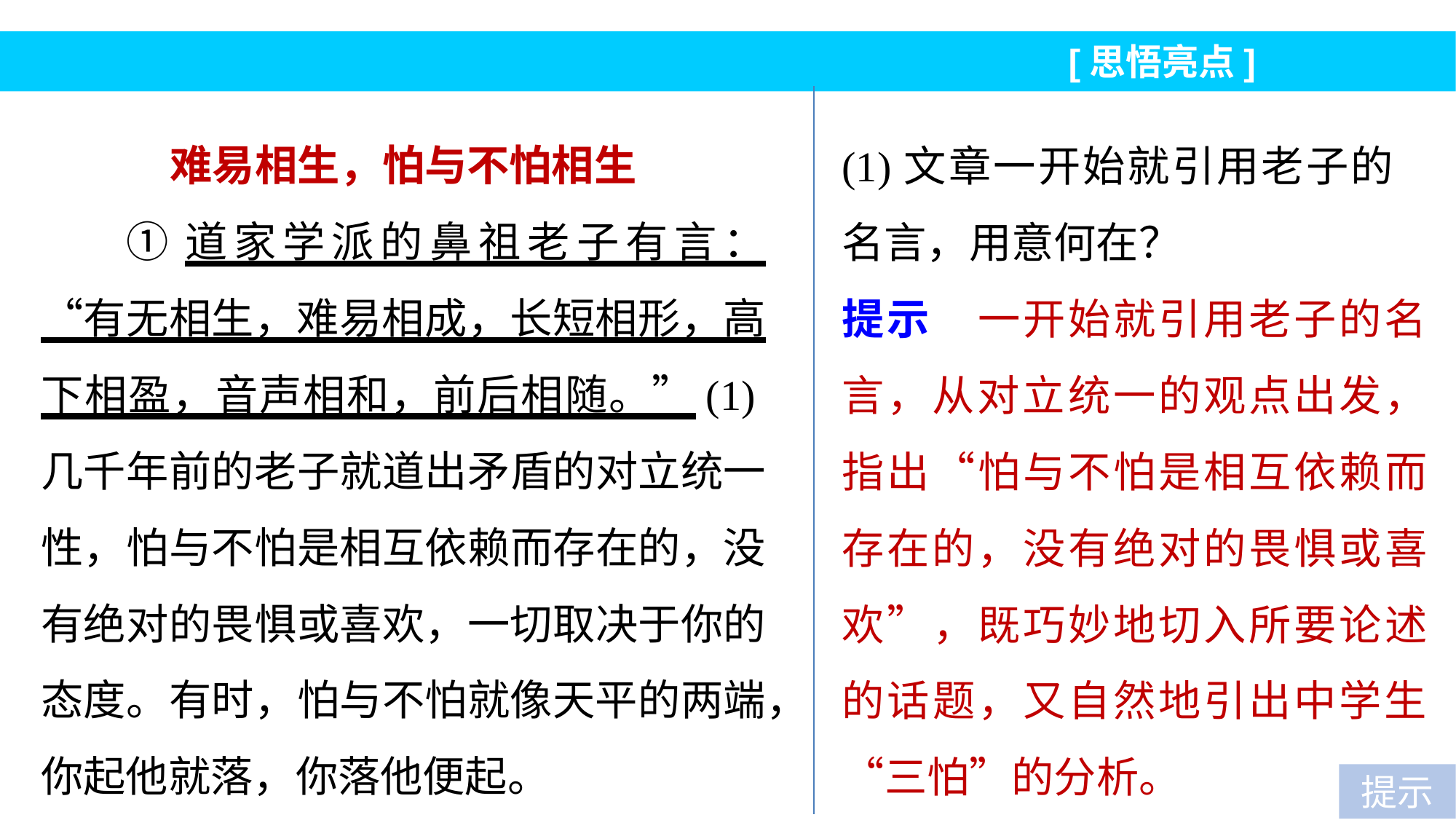

[思悟亮点]
难易相生，怕与不怕相生
①道家学派的鼻祖老子有言：“有无相生，难易相成，长短相形，高下相盈，音声相和，前后相随。”(1)几千年前的老子就道出矛盾的对立统一性，怕与不怕是相互依赖而存在的，没有绝对的畏惧或喜欢，一切取决于你的态度。有时，怕与不怕就像天平的两端，你起他就落，你落他便起。
(1)文章一开始就引用老子的名言，用意何在？
提示　一开始就引用老子的名言，从对立统一的观点出发，指出“怕与不怕是相互依赖而存在的，没有绝对的畏惧或喜欢”，既巧妙地切入所要论述的话题，又自然地引出中学生“三怕”的分析。
提示